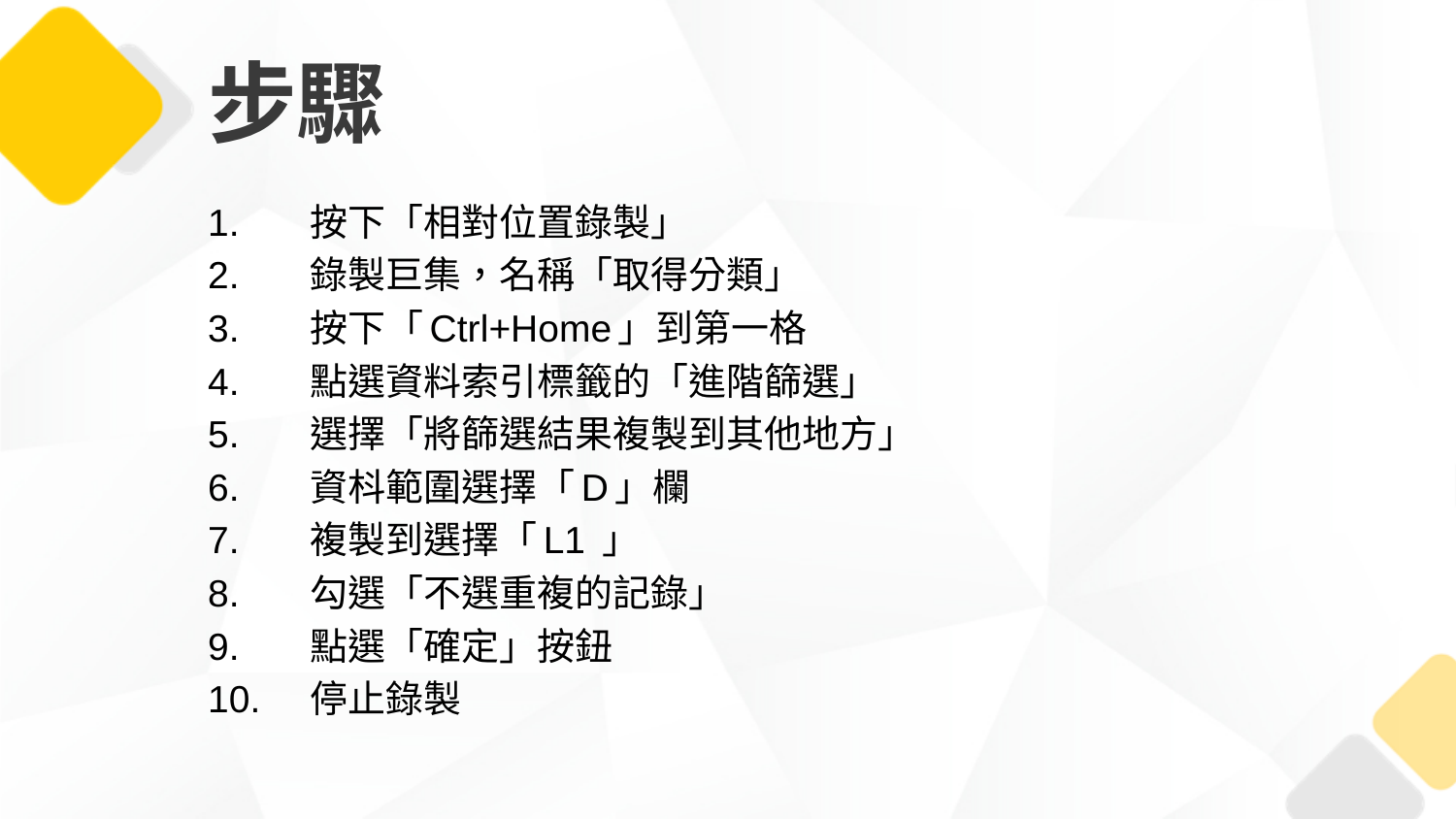

# 步驟
按下「相對位置錄製」
錄製巨集，名稱「取得分類」
按下「Ctrl+Home」到第一格
點選資料索引標籤的「進階篩選」
選擇「將篩選結果複製到其他地方」
資枓範圍選擇「D」欄
複製到選擇「L1 」
勾選「不選重複的記錄」
點選「確定」按鈕
停止錄製